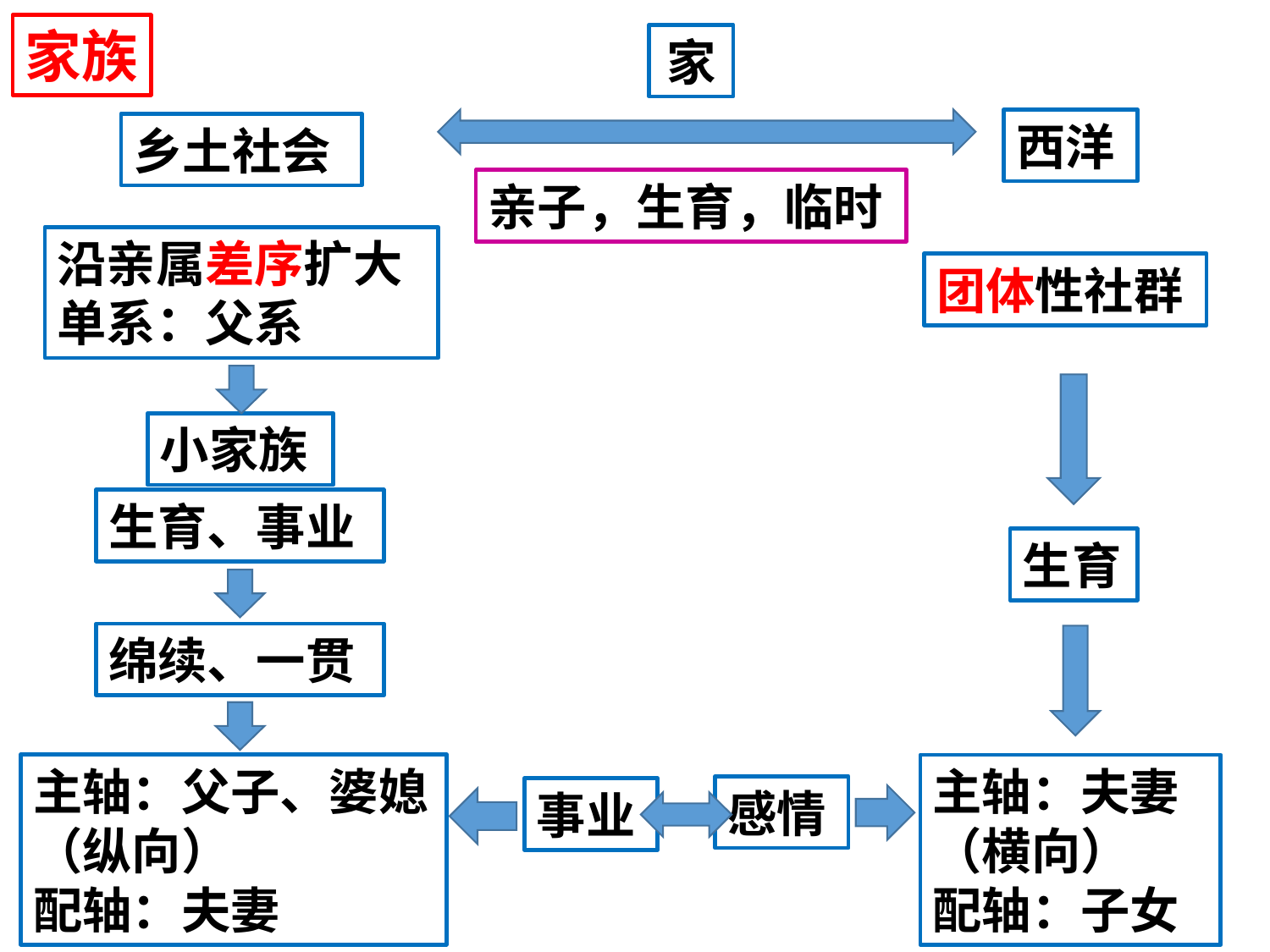

家族
家

西洋
乡土社会
亲子，生育，临时
沿亲属差序扩大
单系：父系
团体性社群

小家族
生育、事业
生育

绵续、一贯

主轴：父子、婆媳
（纵向）
配轴：夫妻
主轴：夫妻
（横向）
配轴：子女
感情
事业